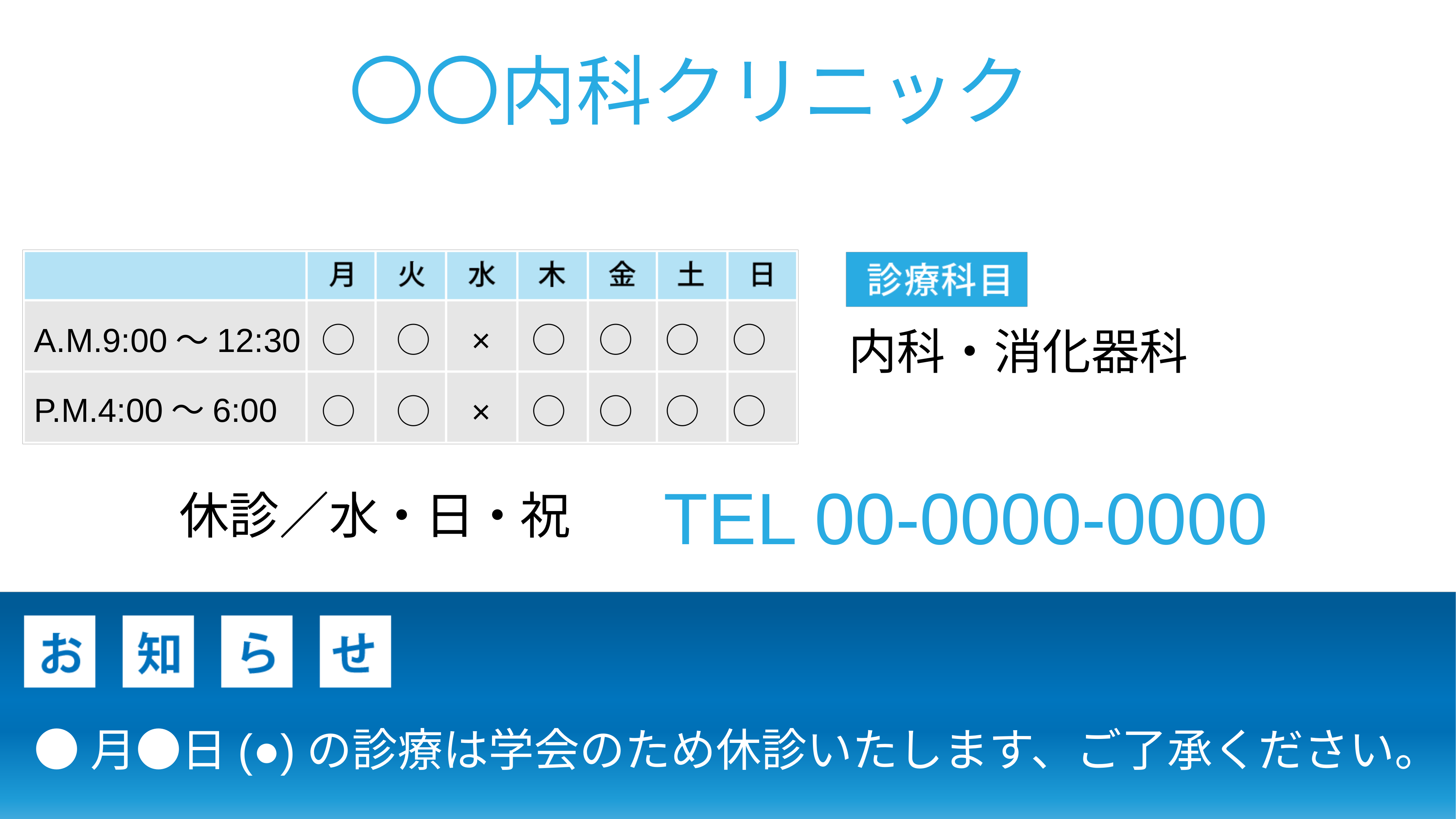

〇〇内科クリニック
A.M.9:00〜12:30
◯　◯　×　◯　◯　◯　◯
内科・消化器科
P.M.4:00〜6:00
◯　◯　×　◯　◯　◯　◯
TEL 00-0000-0000
休診／水・日・祝
●月●日(●)の診療は学会のため休診いたします、ご了承ください。